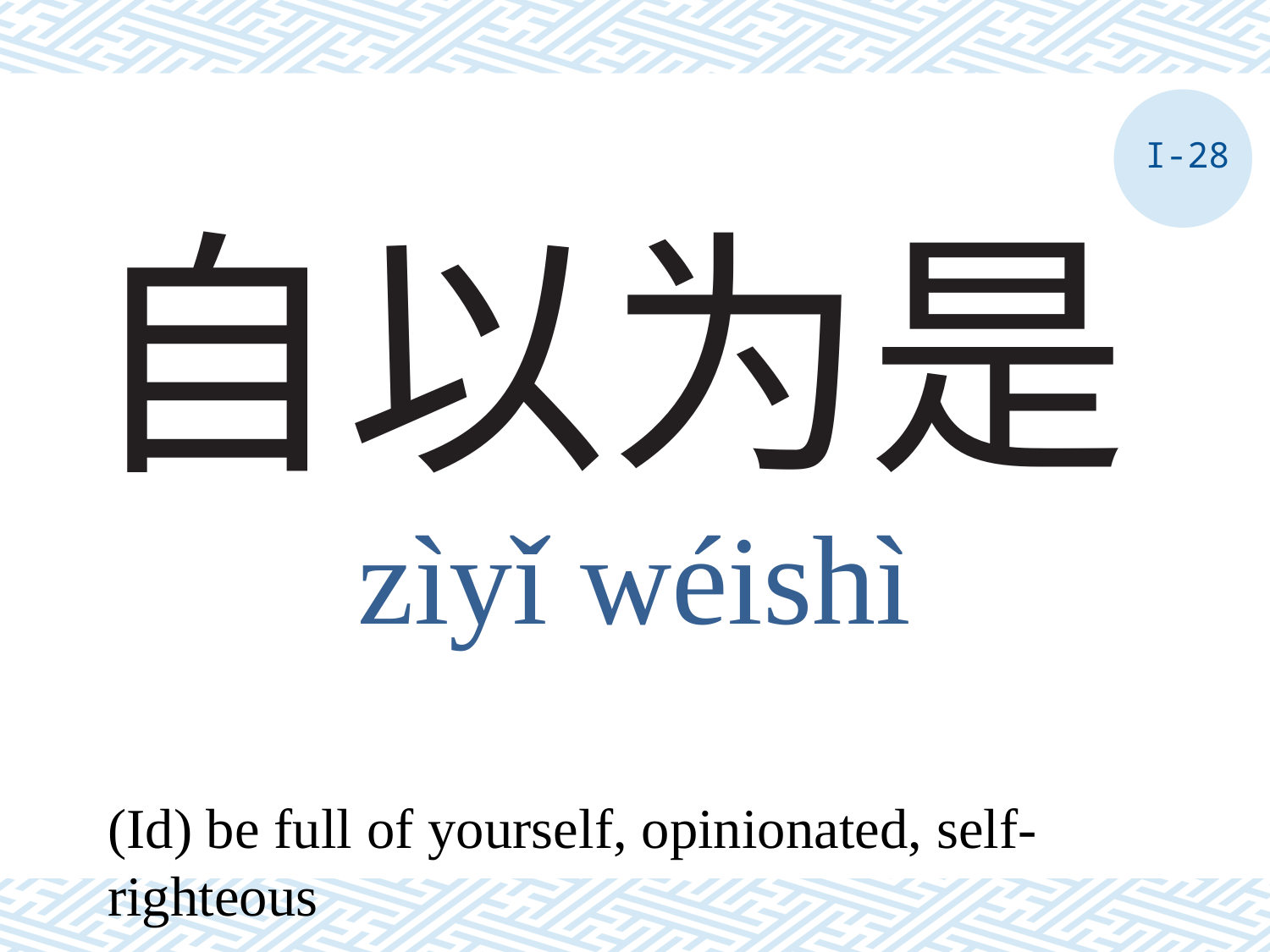

I-28

# 自以为是
zìyǐ wéishì
(Id) be full of yourself, opinionated, self-righteous